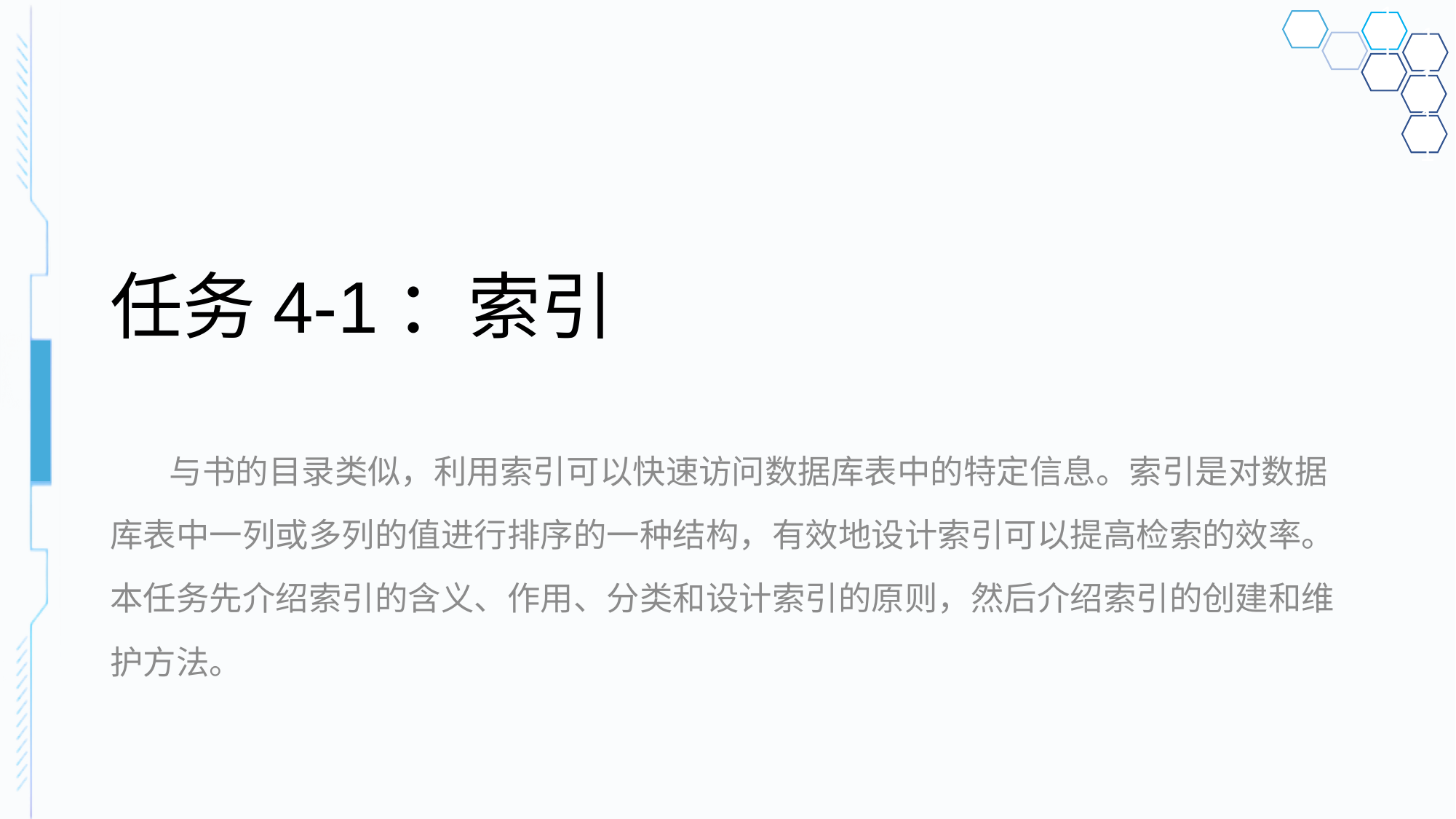

# 任务4-1：索引
与书的目录类似，利用索引可以快速访问数据库表中的特定信息。索引是对数据库表中一列或多列的值进行排序的一种结构，有效地设计索引可以提高检索的效率。本任务先介绍索引的含义、作用、分类和设计索引的原则，然后介绍索引的创建和维护方法。